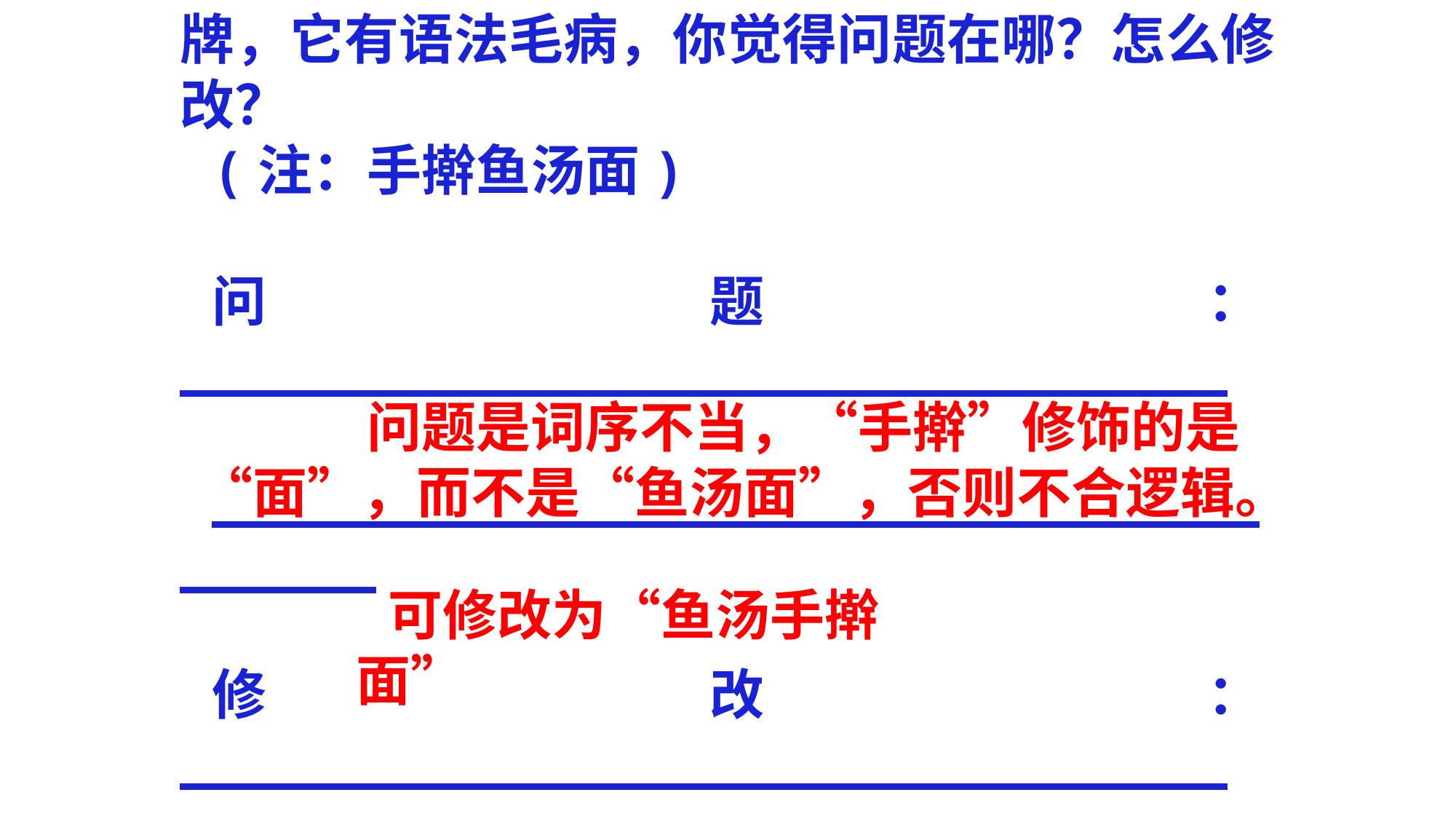

17、【错误诊断】下面是市区某店的店面招牌，它有语法毛病，你觉得问题在哪？怎么修改？
(注：手擀鱼汤面)

问题：________________________________
______________________________________

修改：________________________________
          问题是词序不当，“手擀”修饰的是“面”，而不是“鱼汤面”，否则不合逻辑。
可修改为“鱼汤手擀面”